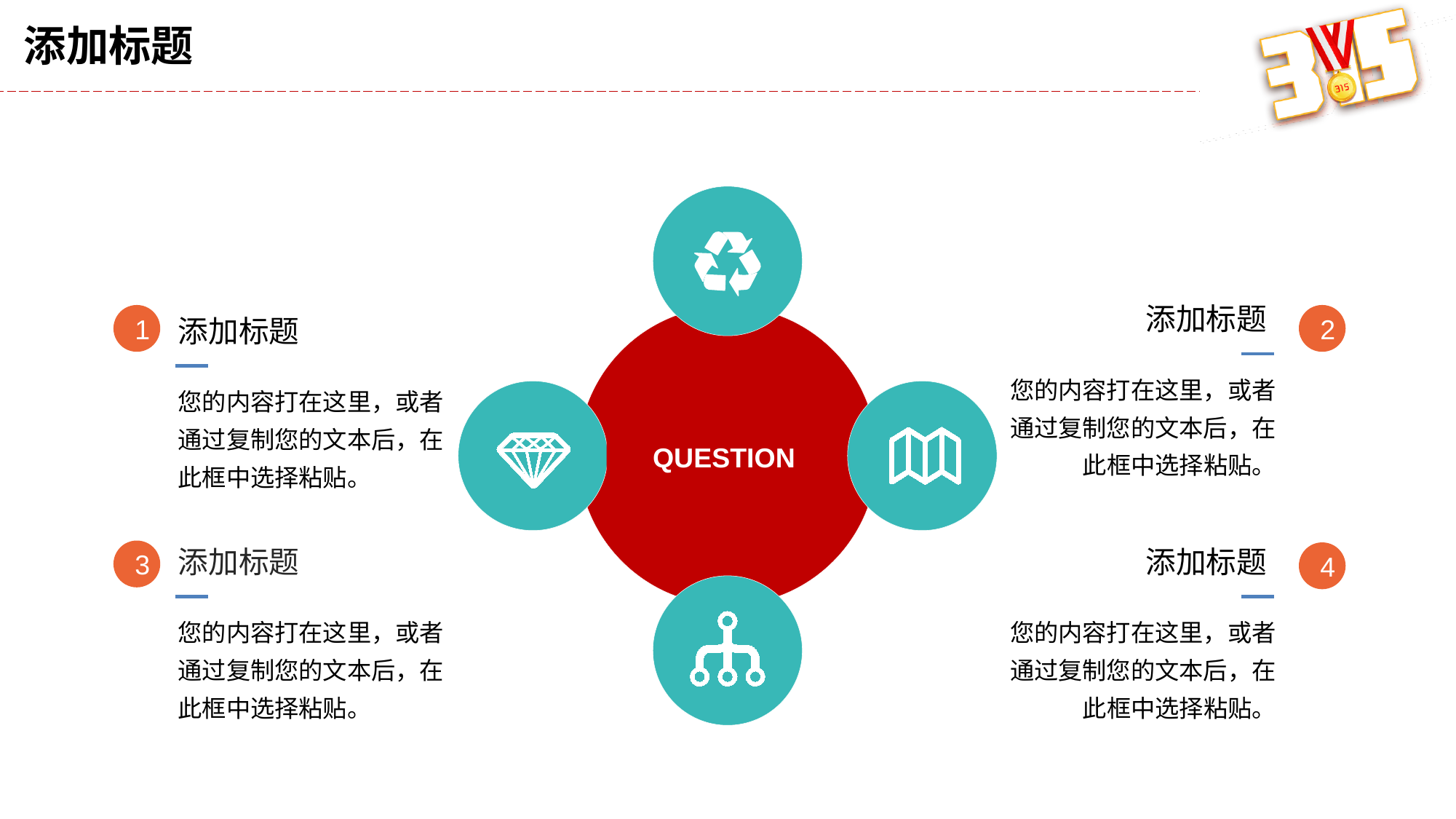

添加标题
添加标题
1
2

您的内容打在这里，或者通过复制您的文本后，在此框中选择粘贴。
您的内容打在这里，或者通过复制您的文本后，在此框中选择粘贴。

QUESTION
添加标题
添加标题
3
4

您的内容打在这里，或者通过复制您的文本后，在此框中选择粘贴。
您的内容打在这里，或者通过复制您的文本后，在此框中选择粘贴。